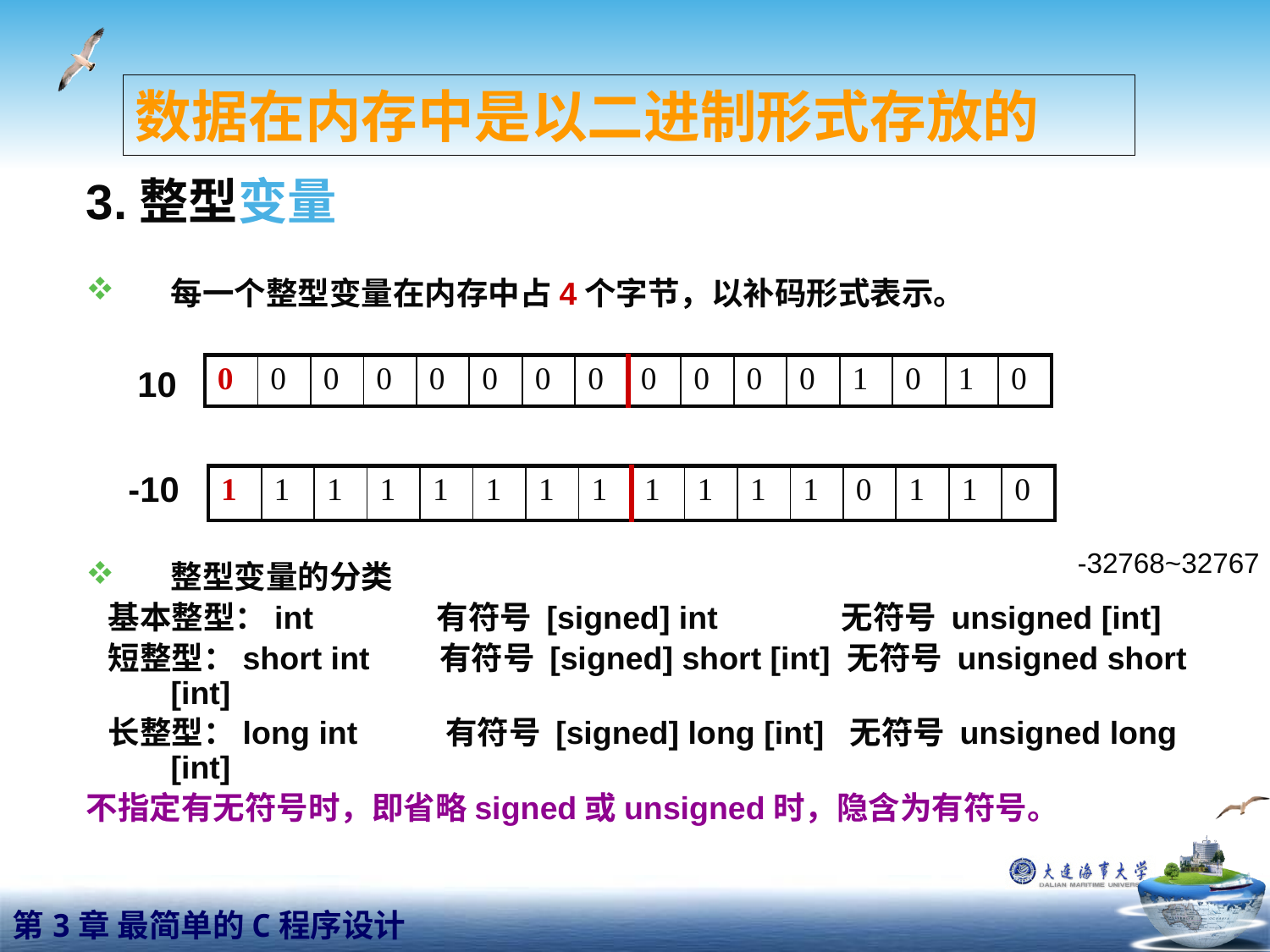

数据在内存中是以二进制形式存放的
3.整型变量

每一个整型变量在内存中占4个字节，以补码形式表示。

整型变量的分类
  基本整型：int             有符号 [signed] int             无符号 unsigned [int]
  短整型：short int       有符号 [signed] short [int] 无符号 unsigned short [int]
  长整型：long int         有符号 [signed] long [int]  无符号 unsigned long [int]
不指定有无符号时，即省略signed或unsigned时，隐含为有符号。

| 0 | 0 | 0 | 0 | 0 | 0 | 0 | 0 | 0 | 0 | 0 | 0 | 1 | 0 | 1 | 0 |
| --- | --- | --- | --- | --- | --- | --- | --- | --- | --- | --- | --- | --- | --- | --- | --- |
10
-10
| 1 | 1 | 1 | 1 | 1 | 1 | 1 | 1 | 1 | 1 | 1 | 1 | 0 | 1 | 1 | 0 |
| --- | --- | --- | --- | --- | --- | --- | --- | --- | --- | --- | --- | --- | --- | --- | --- |
-32768~32767